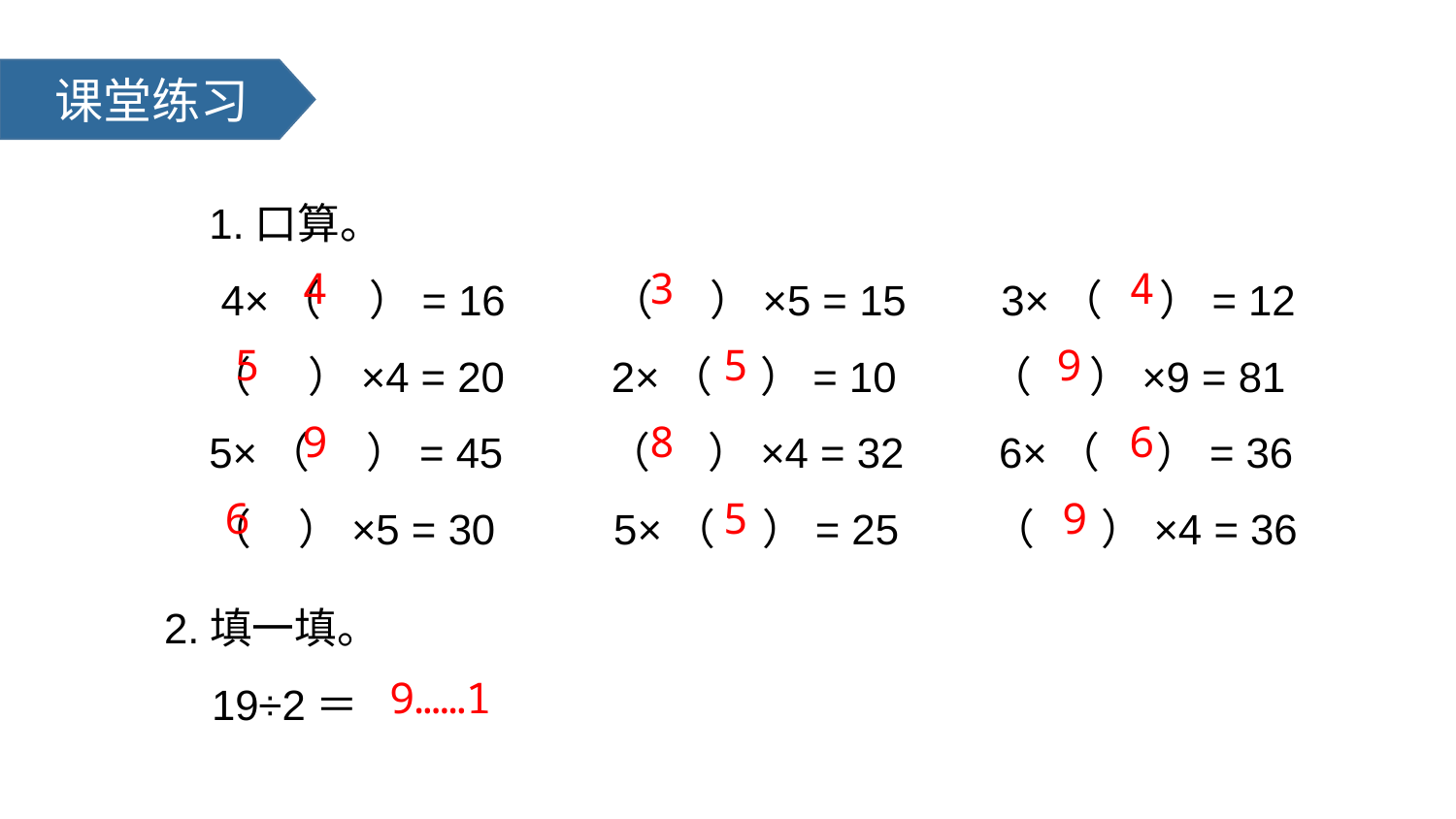

课堂练习
1.口算。
 4×（     ）= 16        （      ）×5 = 15        3×（      ）= 12
（      ）×4 = 20         2×（     ）= 10       （      ）×9 = 81
5×（      ）= 45        （      ）×4 = 32        6×（      ）= 36
（     ）×5 = 30          5×（     ）= 25       （       ）×4 = 36
4
3
4
5
5
9
9
8
6
6
5
9
2.填一填。
    19÷2＝
9……1